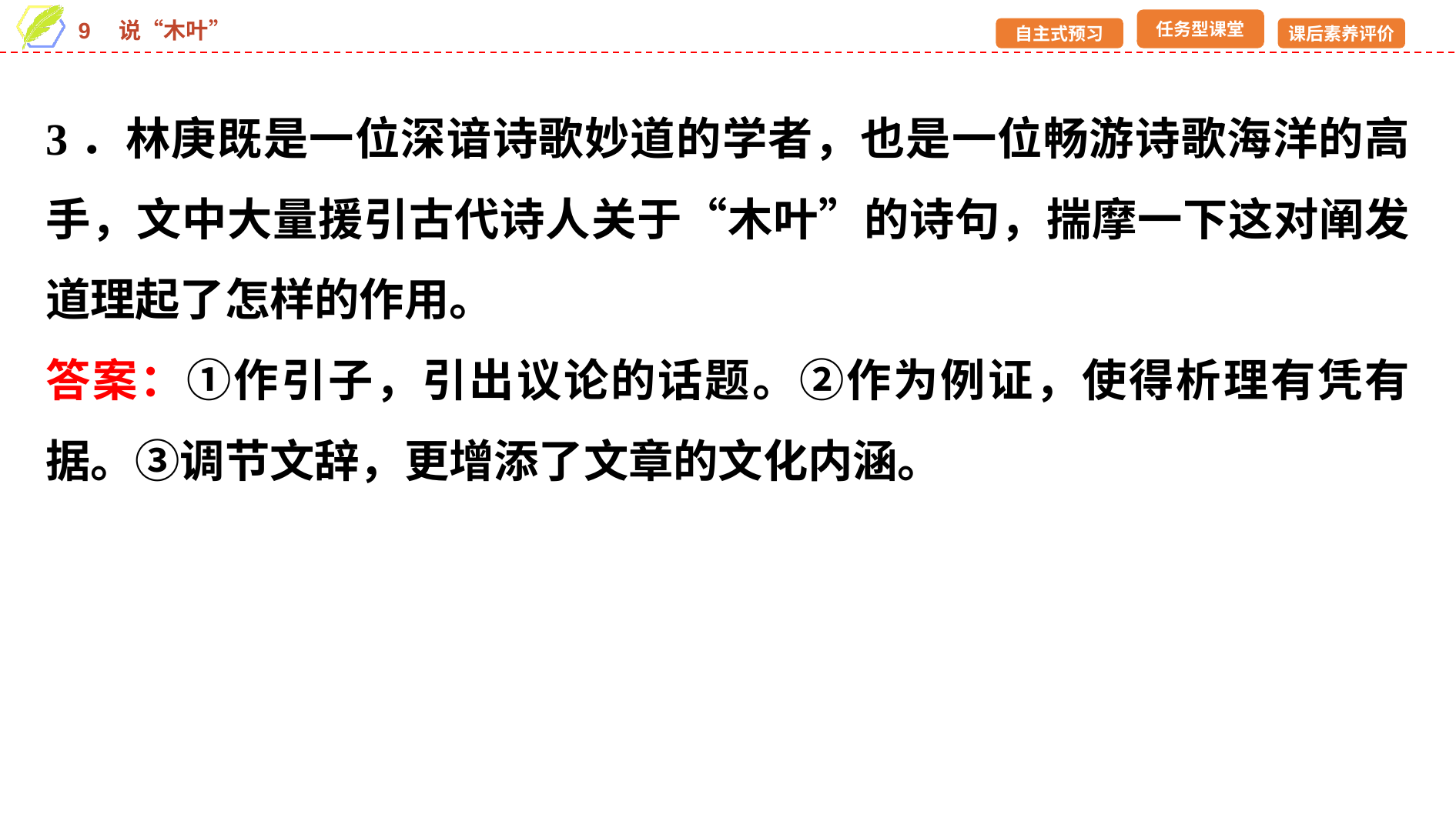

3．林庚既是一位深谙诗歌妙道的学者，也是一位畅游诗歌海洋的高手，文中大量援引古代诗人关于“木叶”的诗句，揣摩一下这对阐发道理起了怎样的作用。
答案：①作引子，引出议论的话题。②作为例证，使得析理有凭有据。③调节文辞，更增添了文章的文化内涵。